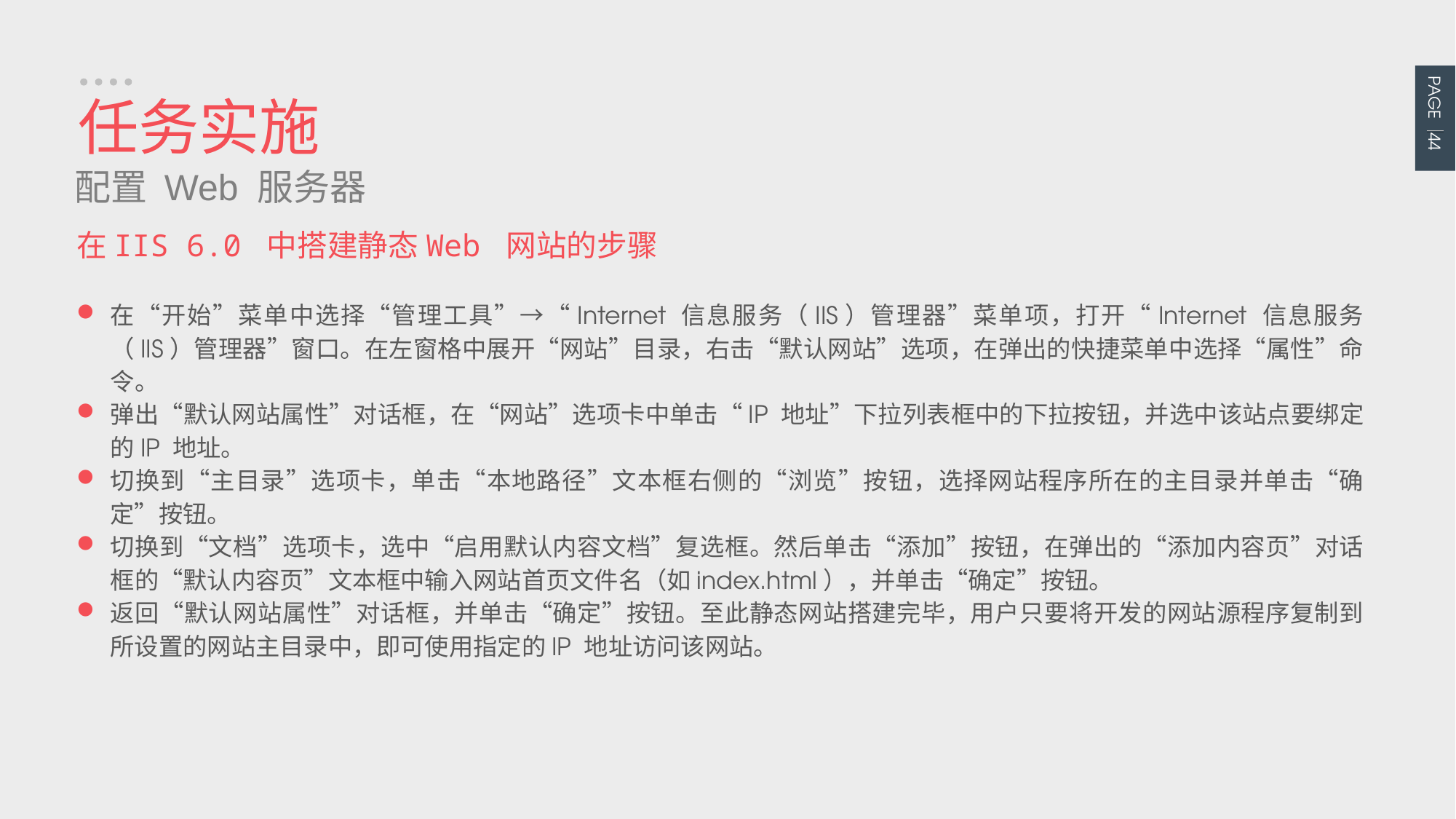

PAGE   44
任务实施
配置 Web 服务器
在IIS 6.0 中搭建静态Web 网站的步骤

在“开始”菜单中选择“管理工具”→“Internet 信息服务（IIS）管理器”菜单项，打开“Internet 信息服务（IIS）管理器”窗口。在左窗格中展开“网站”目录，右击“默认网站”选项，在弹出的快捷菜单中选择“属性”命令。
弹出“默认网站属性”对话框，在“网站”选项卡中单击“IP 地址”下拉列表框中的下拉按钮，并选中该站点要绑定的IP 地址。
切换到“主目录”选项卡，单击“本地路径”文本框右侧的“浏览”按钮，选择网站程序所在的主目录并单击“确定”按钮。
切换到“文档”选项卡，选中“启用默认内容文档”复选框。然后单击“添加”按钮，在弹出的“添加内容页”对话框的“默认内容页”文本框中输入网站首页文件名（如index.html），并单击“确定”按钮。
返回“默认网站属性”对话框，并单击“确定”按钮。至此静态网站搭建完毕，用户只要将开发的网站源程序复制到所设置的网站主目录中，即可使用指定的IP 地址访问该网站。